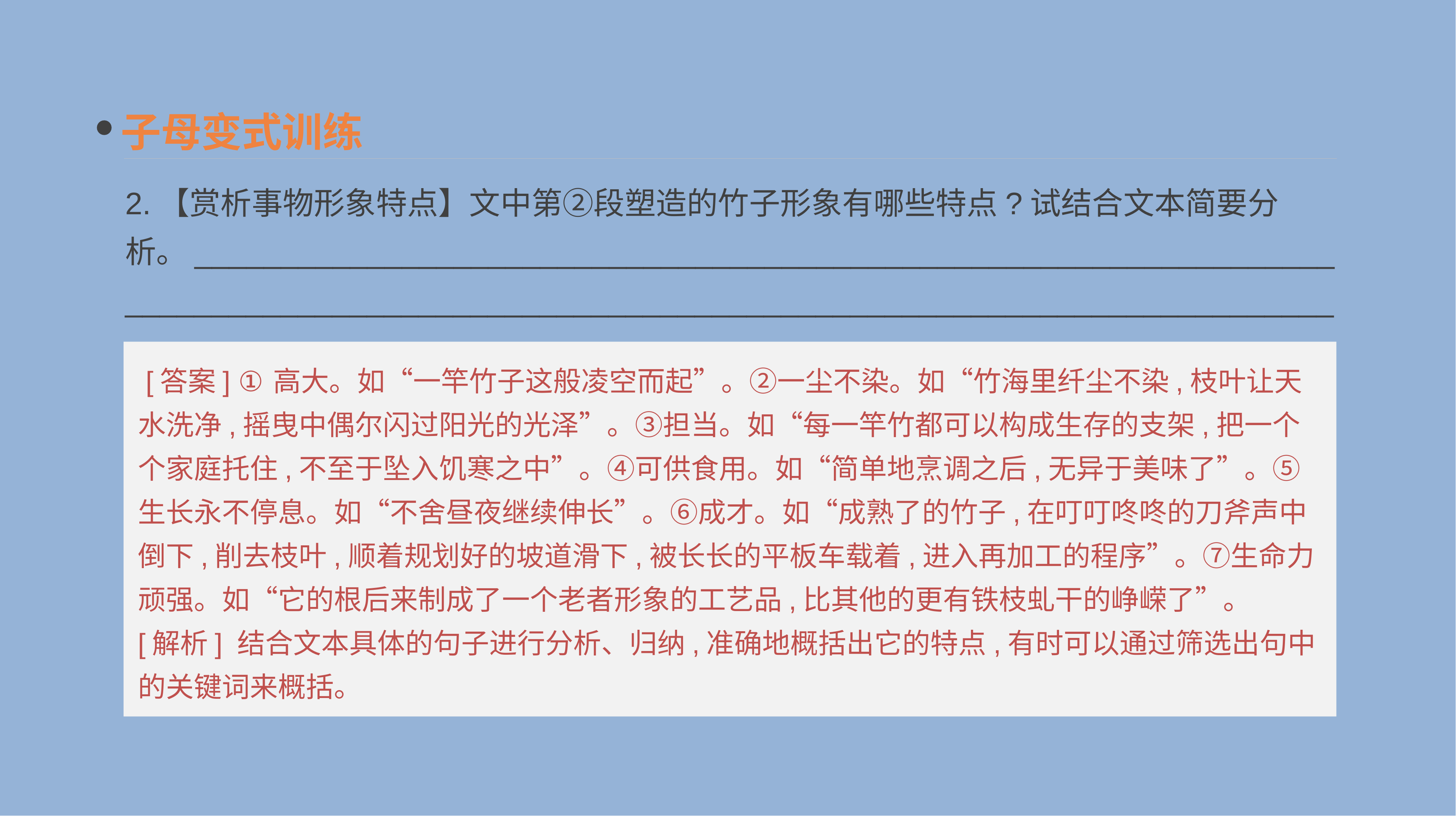

子母变式训练

2.【赏析事物形象特点】文中第②段塑造的竹子形象有哪些特点?试结合文本简要分析。____________________________________________________________________________________________________________________________________________________________________________

 [答案] ①高大。如“一竿竹子这般凌空而起”。②一尘不染。如“竹海里纤尘不染,枝叶让天水洗净,摇曳中偶尔闪过阳光的光泽”。③担当。如“每一竿竹都可以构成生存的支架,把一个个家庭托住,不至于坠入饥寒之中”。④可供食用。如“简单地烹调之后,无异于美味了”。⑤生长永不停息。如“不舍昼夜继续伸长”。⑥成才。如“成熟了的竹子,在叮叮咚咚的刀斧声中倒下,削去枝叶,顺着规划好的坡道滑下,被长长的平板车载着,进入再加工的程序”。⑦生命力顽强。如“它的根后来制成了一个老者形象的工艺品,比其他的更有铁枝虬干的峥嵘了”。
[解析] 结合文本具体的句子进行分析、归纳,准确地概括出它的特点,有时可以通过筛选出句中的关键词来概括。